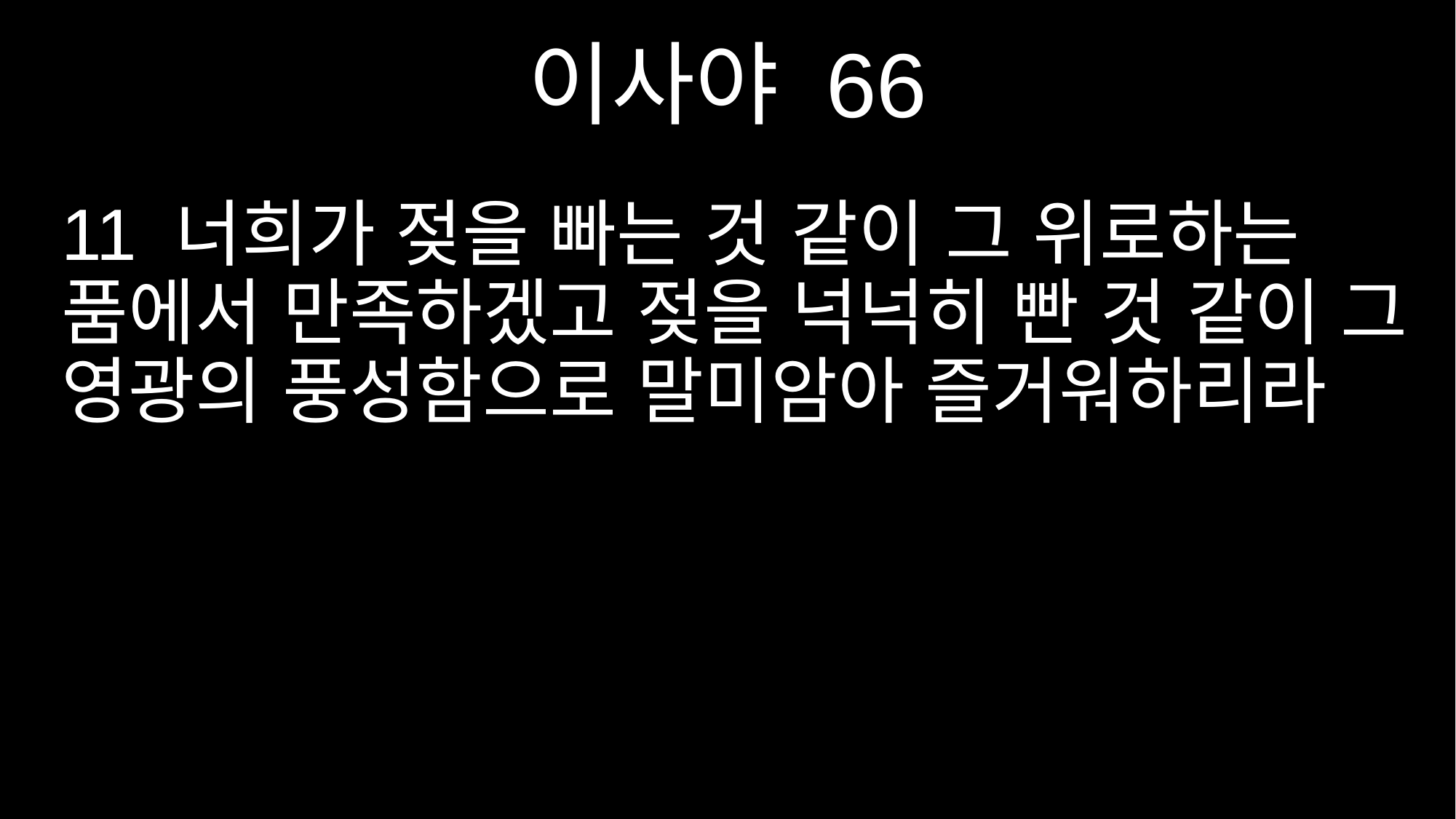

이사야 66
11 너희가 젖을 빠는 것 같이 그 위로하는 품에서 만족하겠고 젖을 넉넉히 빤 것 같이 그 영광의 풍성함으로 말미암아 즐거워하리라